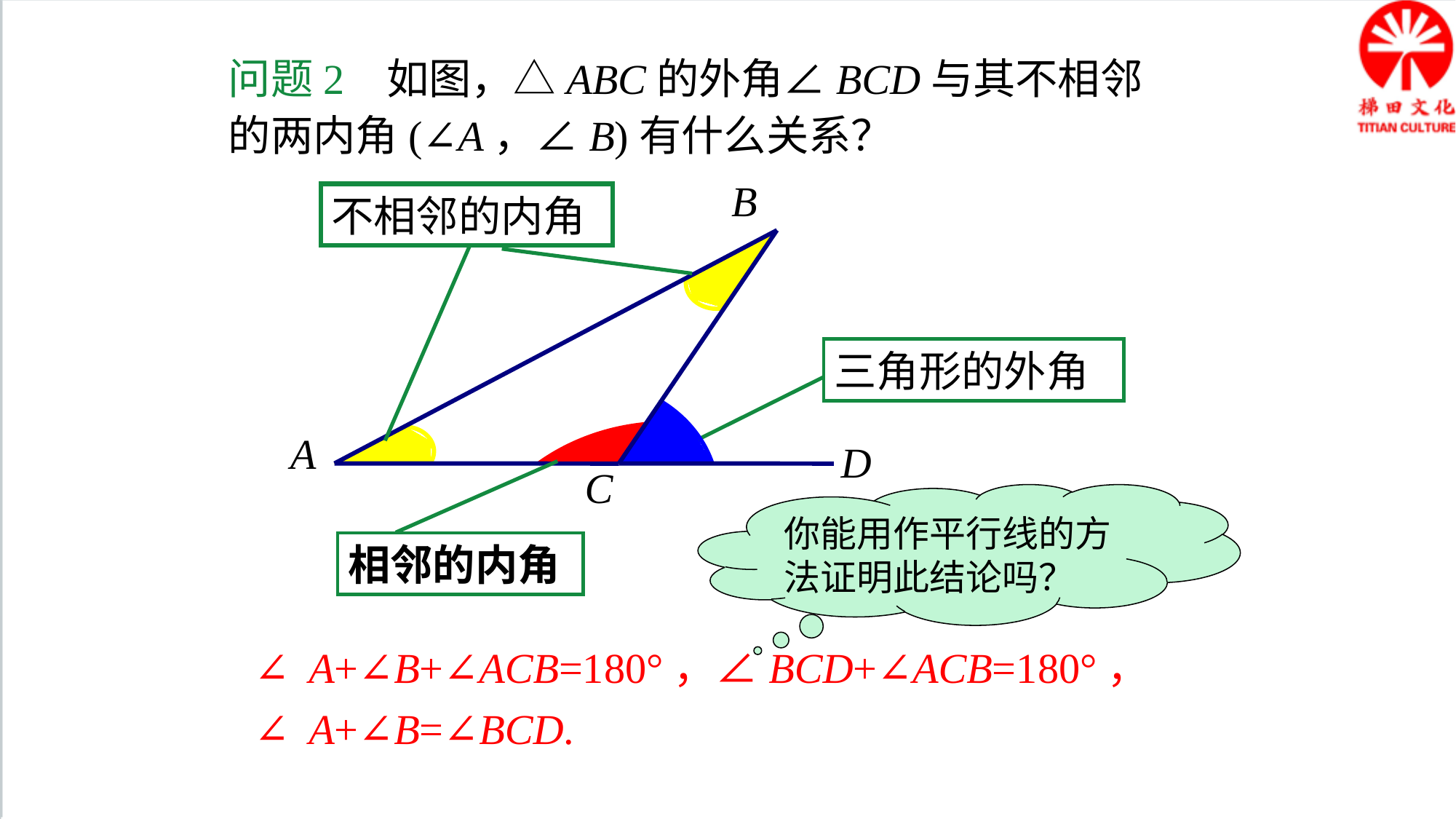

问题2   如图，△ABC的外角∠BCD与其不相邻的两内角(∠A，∠B)有什么关系？
B

A
D
C

不相邻的内角

三角形的外角

相邻的内角
你能用作平行线的方法证明此结论吗？
∵∠A+∠B+∠ACB=180°，∠BCD+∠ACB=180°，
∴∠A+∠B=∠BCD.